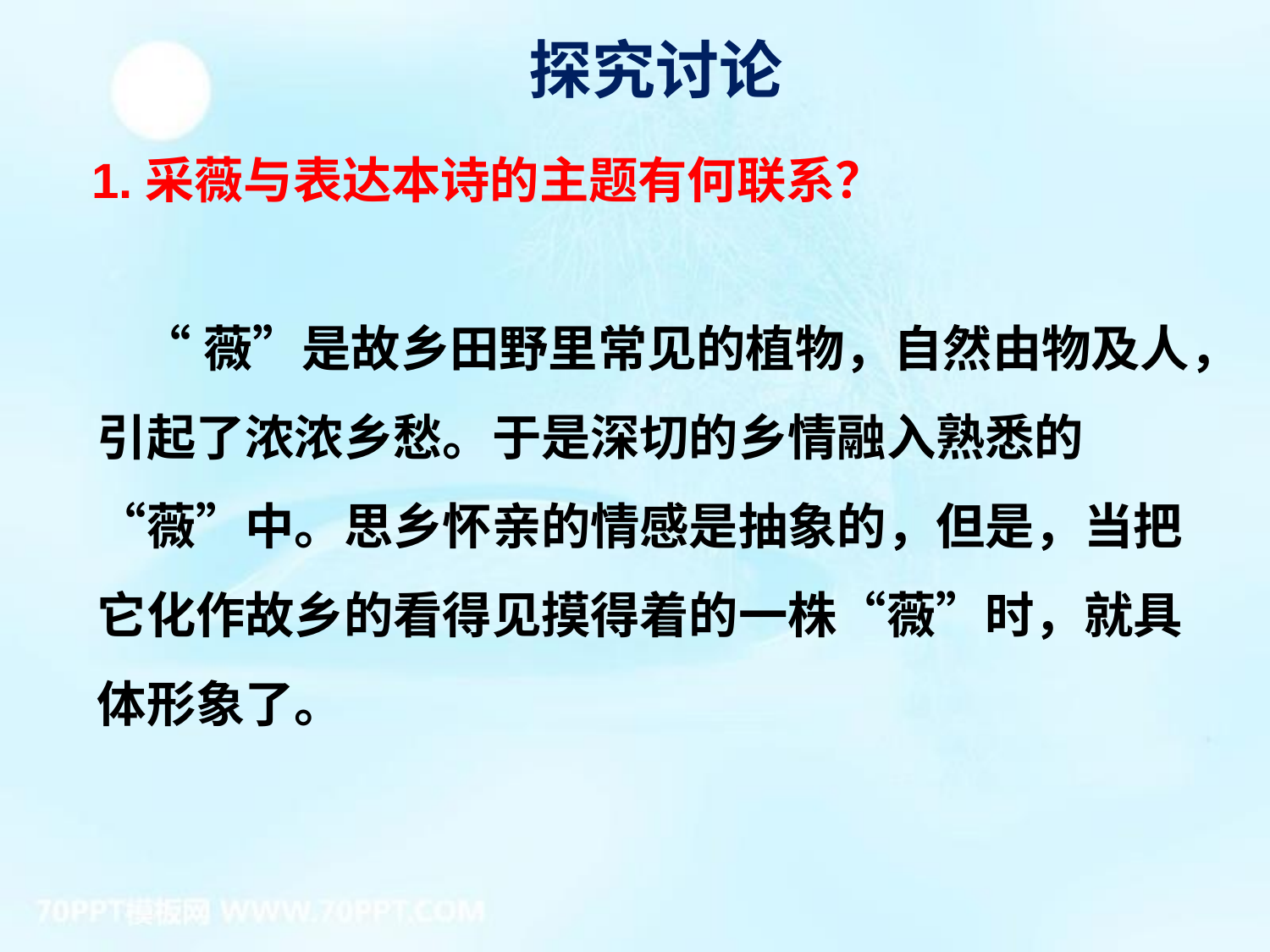

探究讨论
1.采薇与表达本诗的主题有何联系？
    “薇”是故乡田野里常见的植物，自然由物及人，引起了浓浓乡愁。于是深切的乡情融入熟悉的“薇”中。思乡怀亲的情感是抽象的，但是，当把它化作故乡的看得见摸得着的一株“薇”时，就具体形象了。